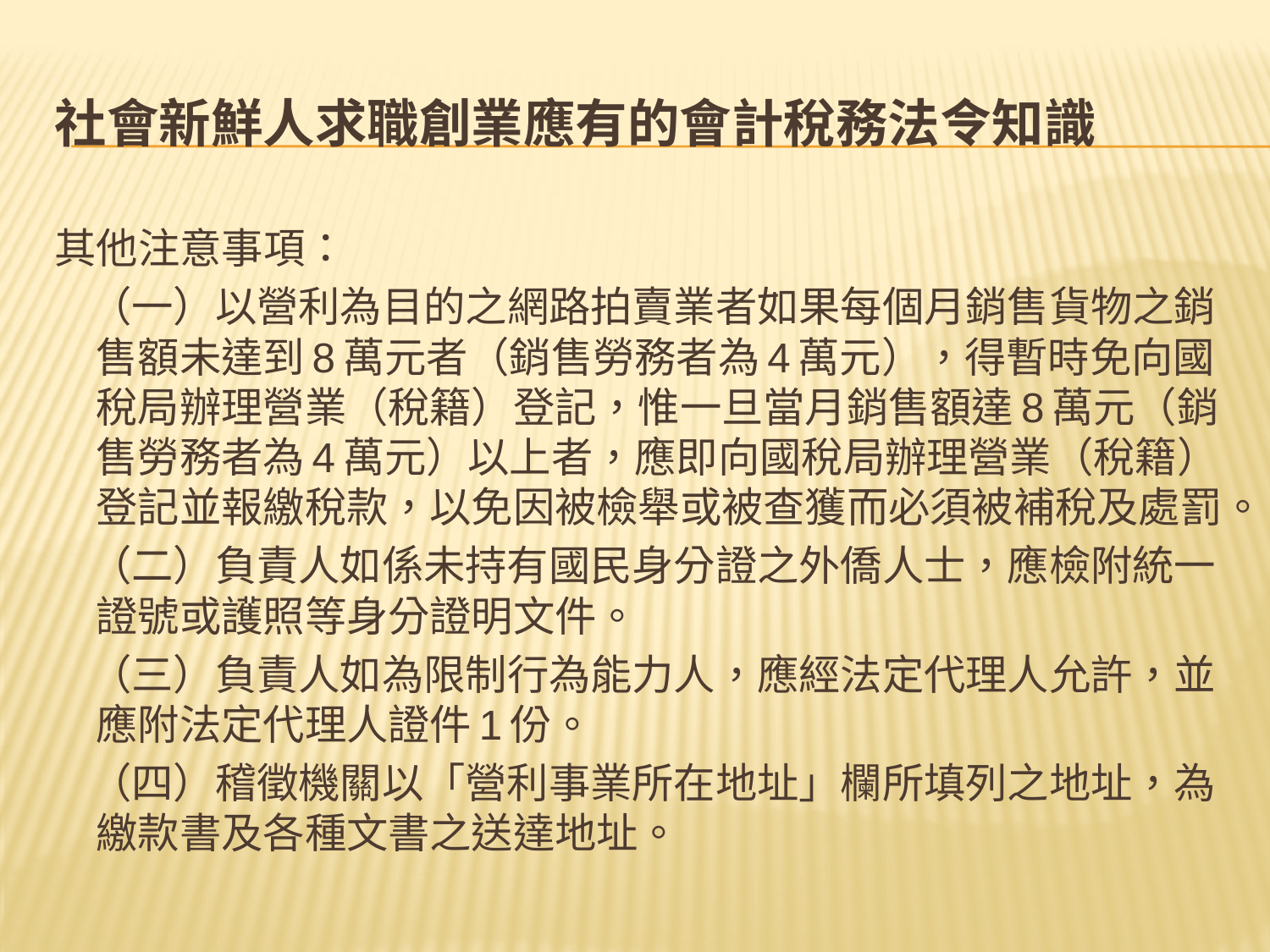

# 社會新鮮人求職創業應有的會計稅務法令知識
其他注意事項：
   （一）以營利為目的之網路拍賣業者如果每個月銷售貨物之銷售額未達到8萬元者（銷售勞務者為4萬元），得暫時免向國稅局辦理營業（稅籍）登記，惟一旦當月銷售額達8萬元（銷售勞務者為4萬元）以上者，應即向國稅局辦理營業（稅籍）登記並報繳稅款，以免因被檢舉或被查獲而必須被補稅及處罰。
   （二）負責人如係未持有國民身分證之外僑人士，應檢附統一證號或護照等身分證明文件。
   （三）負責人如為限制行為能力人，應經法定代理人允許，並應附法定代理人證件1份。
   （四）稽徵機關以「營利事業所在地址」欄所填列之地址，為繳款書及各種文書之送達地址。